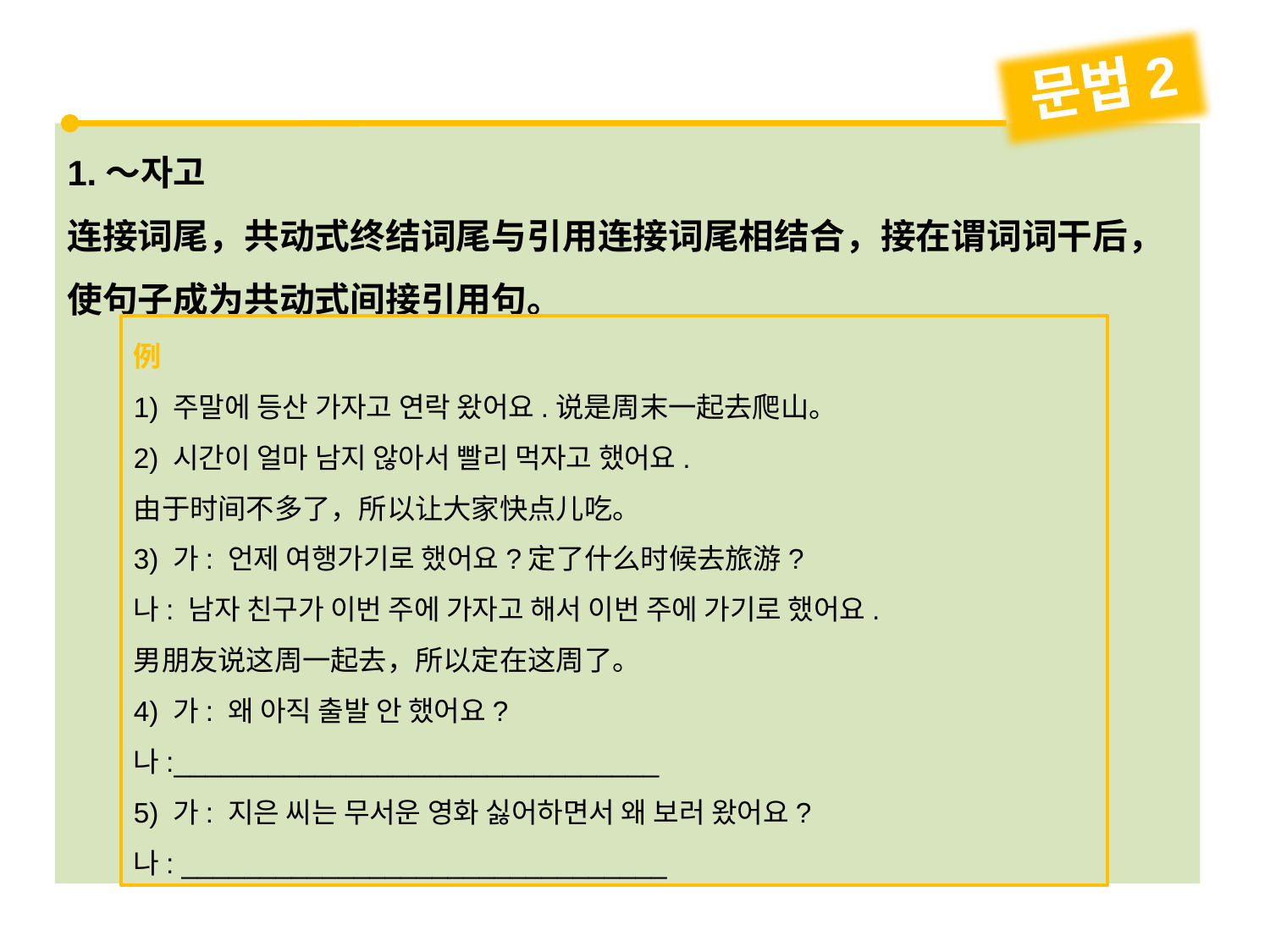

문법2
1.～자고
连接词尾，共动式终结词尾与引用连接词尾相结合，接在谓词词干后，使句子成为共动式间接引用句。

例
1) 주말에 등산 가자고 연락 왔어요.说是周末一起去爬山。
2) 시간이 얼마 남지 않아서 빨리 먹자고 했어요.
由于时间不多了，所以让大家快点儿吃。
3) 가: 언제 여행가기로 했어요?定了什么时候去旅游?
나: 남자 친구가 이번 주에 가자고 해서 이번 주에 가기로 했어요.
男朋友说这周一起去，所以定在这周了。
4) 가: 왜 아직 출발 안 했어요?
나:_______________________________
5) 가: 지은 씨는 무서운 영화 싫어하면서 왜 보러 왔어요?
나: _______________________________